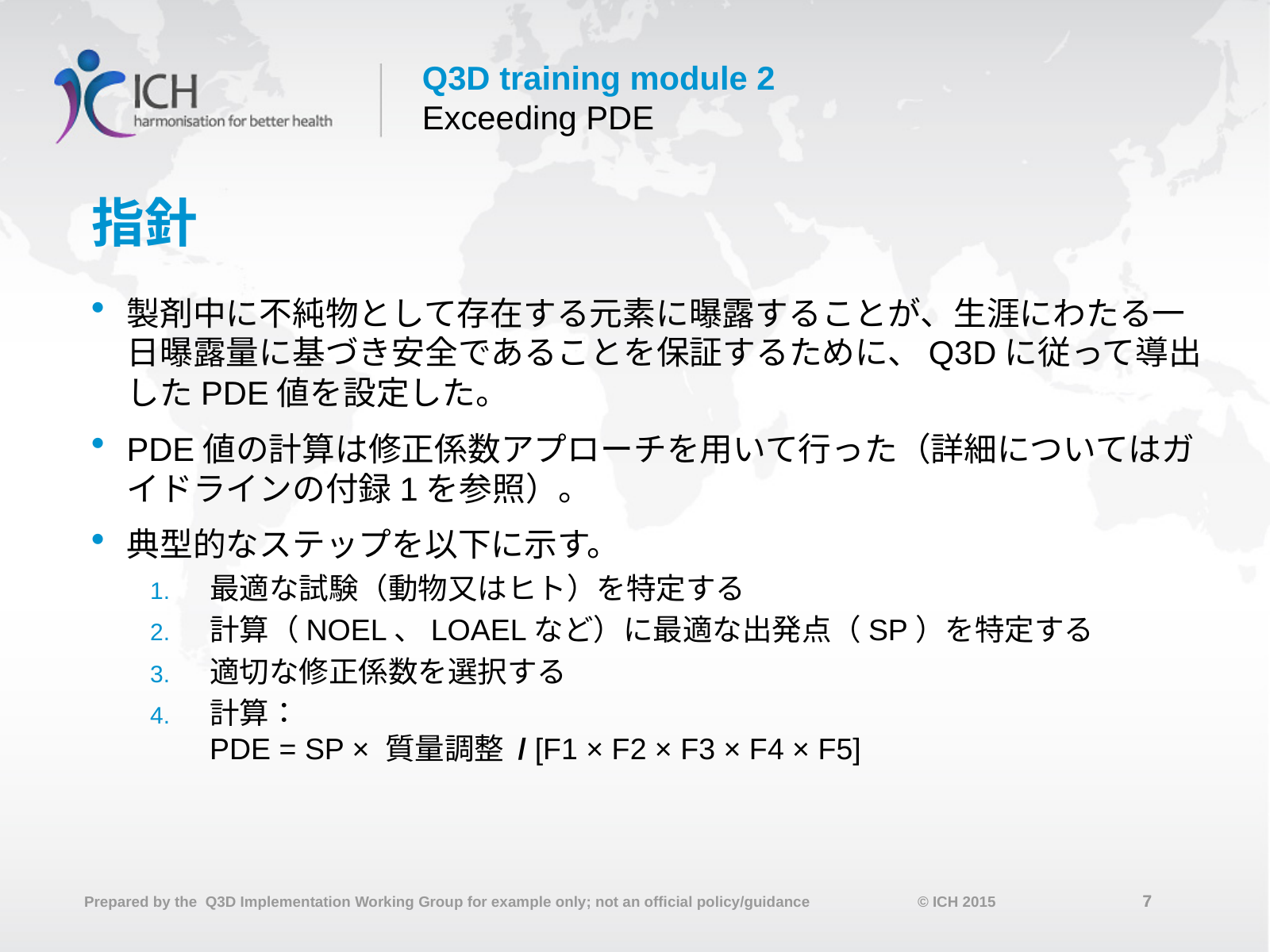

# 指針
製剤中に不純物として存在する元素に曝露することが、生涯にわたる一日曝露量に基づき安全であることを保証するために、Q3Dに従って導出したPDE値を設定した。
PDE値の計算は修正係数アプローチを用いて行った（詳細についてはガイドラインの付録1を参照）。
典型的なステップを以下に示す。
最適な試験（動物又はヒト）を特定する
計算（NOEL、LOAELなど）に最適な出発点（SP）を特定する
適切な修正係数を選択する
計算：
PDE = SP × 質量調整 / [F1 × F2 × F3 × F4 × F5]